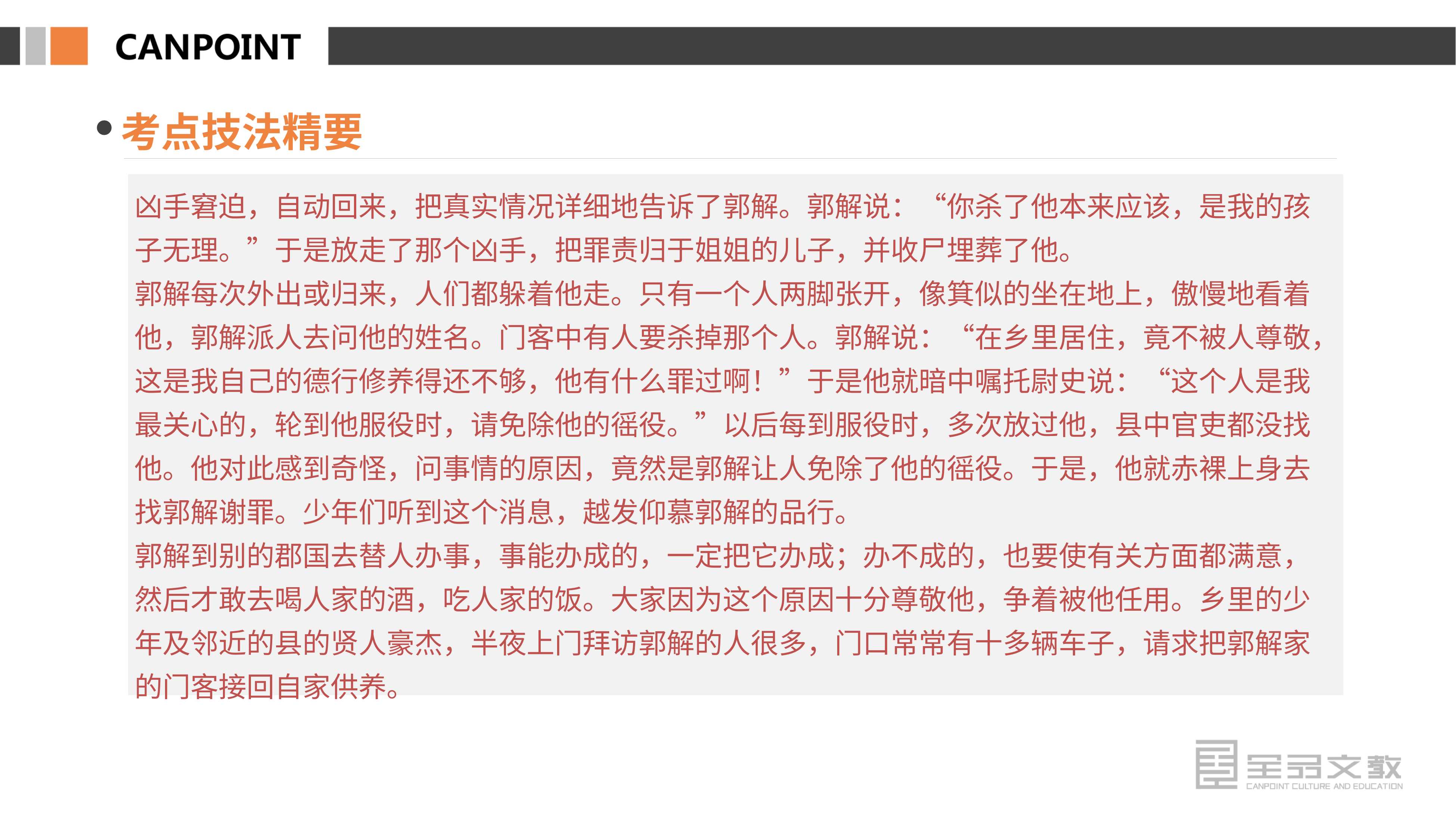

考点技法精要

凶手窘迫，自动回来，把真实情况详细地告诉了郭解。郭解说：“你杀了他本来应该，是我的孩子无理。”于是放走了那个凶手，把罪责归于姐姐的儿子，并收尸埋葬了他。
郭解每次外出或归来，人们都躲着他走。只有一个人两脚张开，像箕似的坐在地上，傲慢地看着他，郭解派人去问他的姓名。门客中有人要杀掉那个人。郭解说：“在乡里居住，竟不被人尊敬，这是我自己的德行修养得还不够，他有什么罪过啊！”于是他就暗中嘱托尉史说：“这个人是我最关心的，轮到他服役时，请免除他的徭役。”以后每到服役时，多次放过他，县中官吏都没找他。他对此感到奇怪，问事情的原因，竟然是郭解让人免除了他的徭役。于是，他就赤裸上身去找郭解谢罪。少年们听到这个消息，越发仰慕郭解的品行。
郭解到别的郡国去替人办事，事能办成的，一定把它办成；办不成的，也要使有关方面都满意，然后才敢去喝人家的酒，吃人家的饭。大家因为这个原因十分尊敬他，争着被他任用。乡里的少年及邻近的县的贤人豪杰，半夜上门拜访郭解的人很多，门口常常有十多辆车子，请求把郭解家的门客接回自家供养。